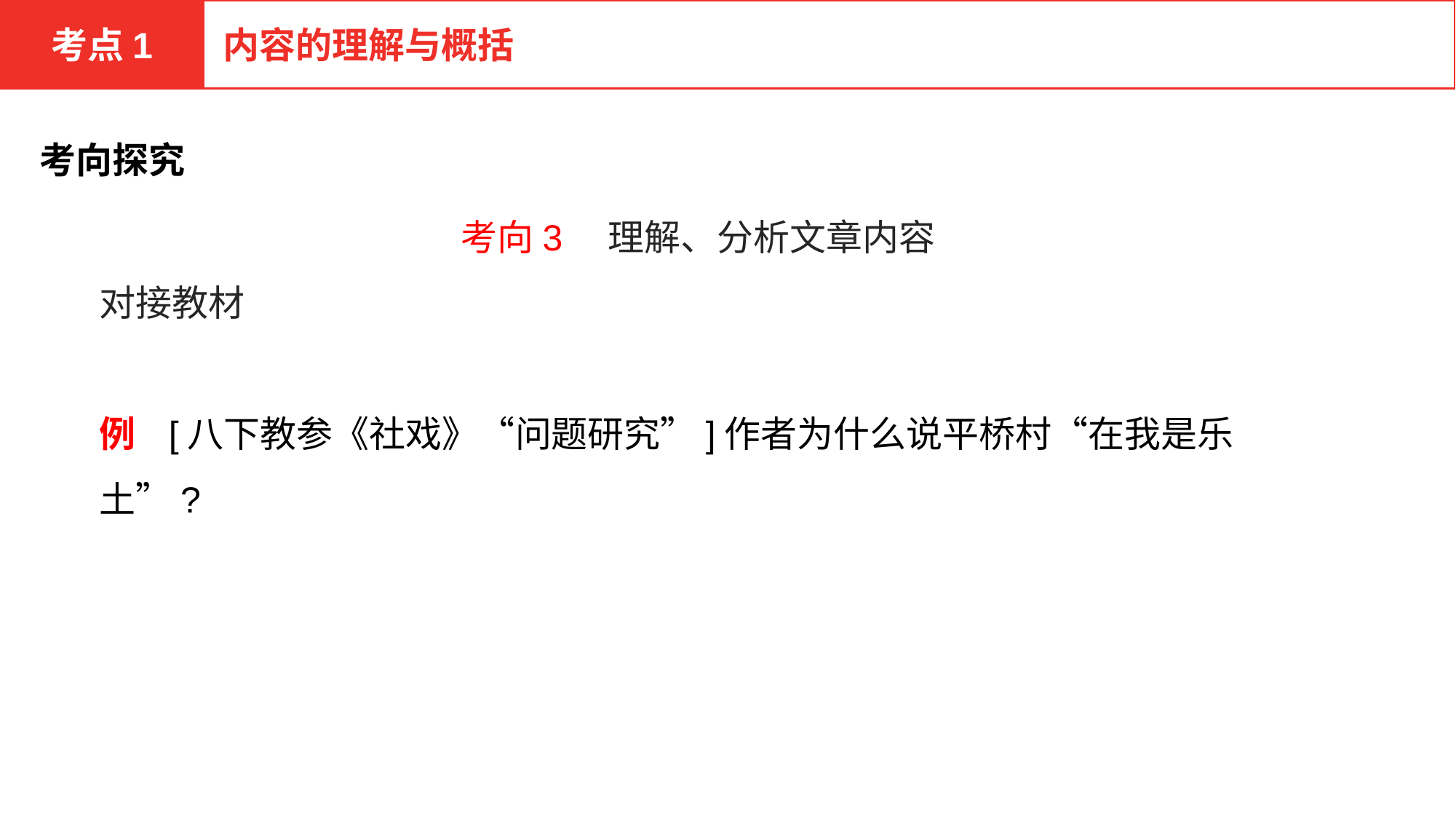

考点1
内容的理解与概括
考向探究
考向3　理解、分析文章内容
对接教材

例   [八下教参《社戏》“问题研究”]作者为什么说平桥村“在我是乐土”?